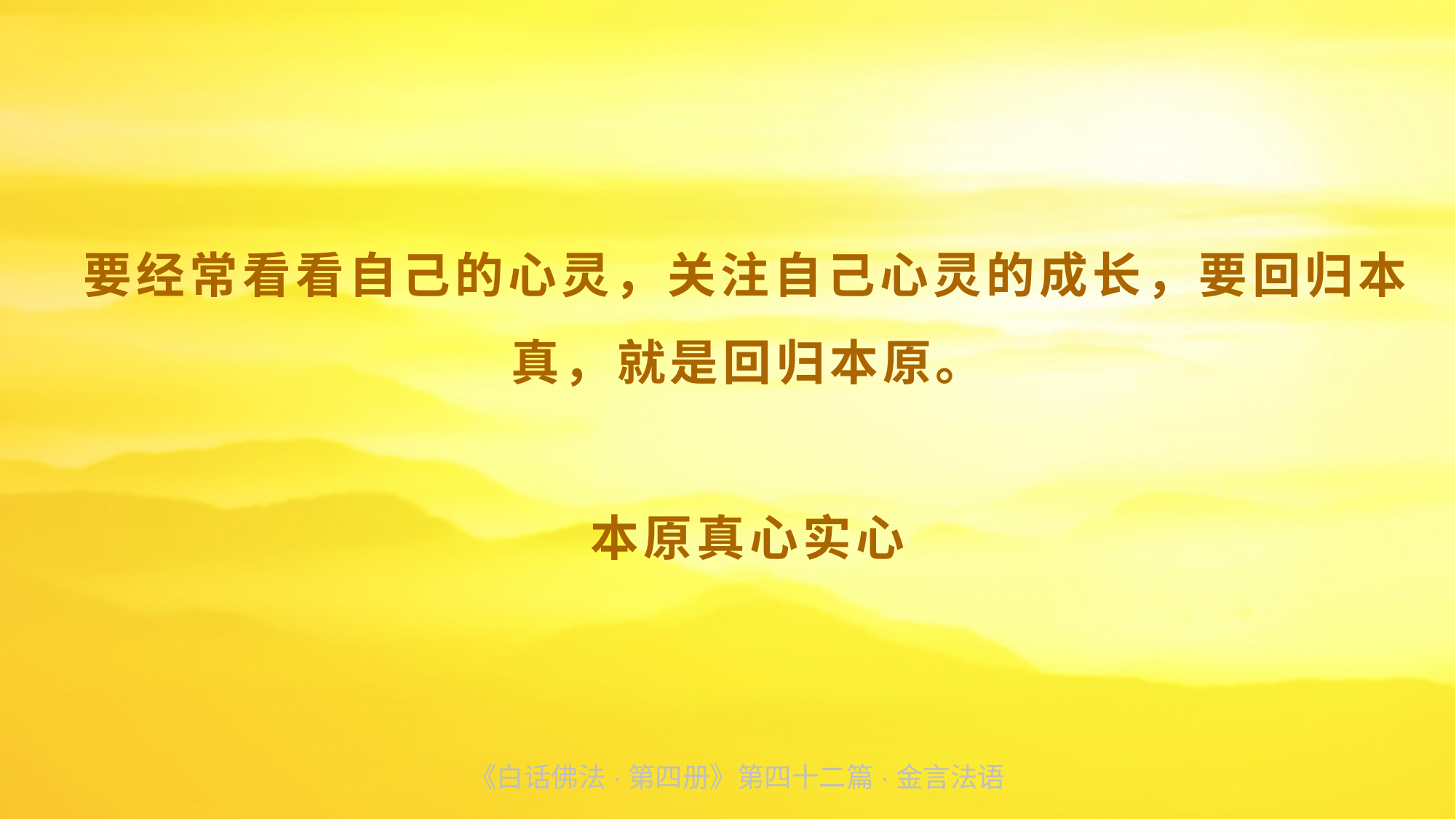

要经常看看自己的心灵，关注自己心灵的成长，要回归本真，就是回归本原。

本原真心实心

  《白话佛法·第四册》第四十二篇·金言法语